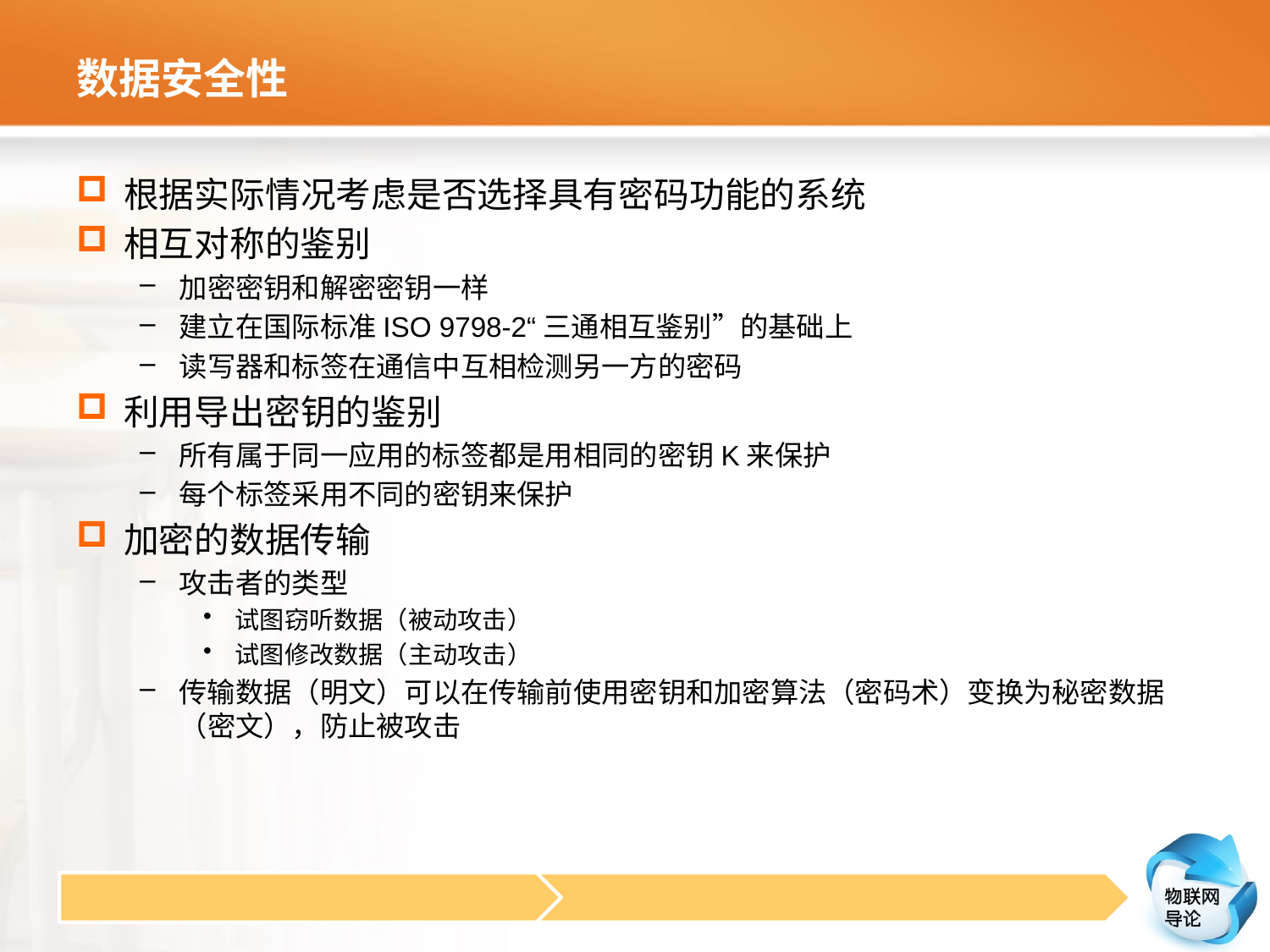

# 数据安全性
根据实际情况考虑是否选择具有密码功能的系统
相互对称的鉴别
加密密钥和解密密钥一样
建立在国际标准ISO 9798-2“三通相互鉴别”的基础上
读写器和标签在通信中互相检测另一方的密码
利用导出密钥的鉴别
所有属于同一应用的标签都是用相同的密钥K来保护
每个标签采用不同的密钥来保护
加密的数据传输
攻击者的类型
试图窃听数据（被动攻击）
试图修改数据（主动攻击）
传输数据（明文）可以在传输前使用密钥和加密算法（密码术）变换为秘密数据（密文），防止被攻击